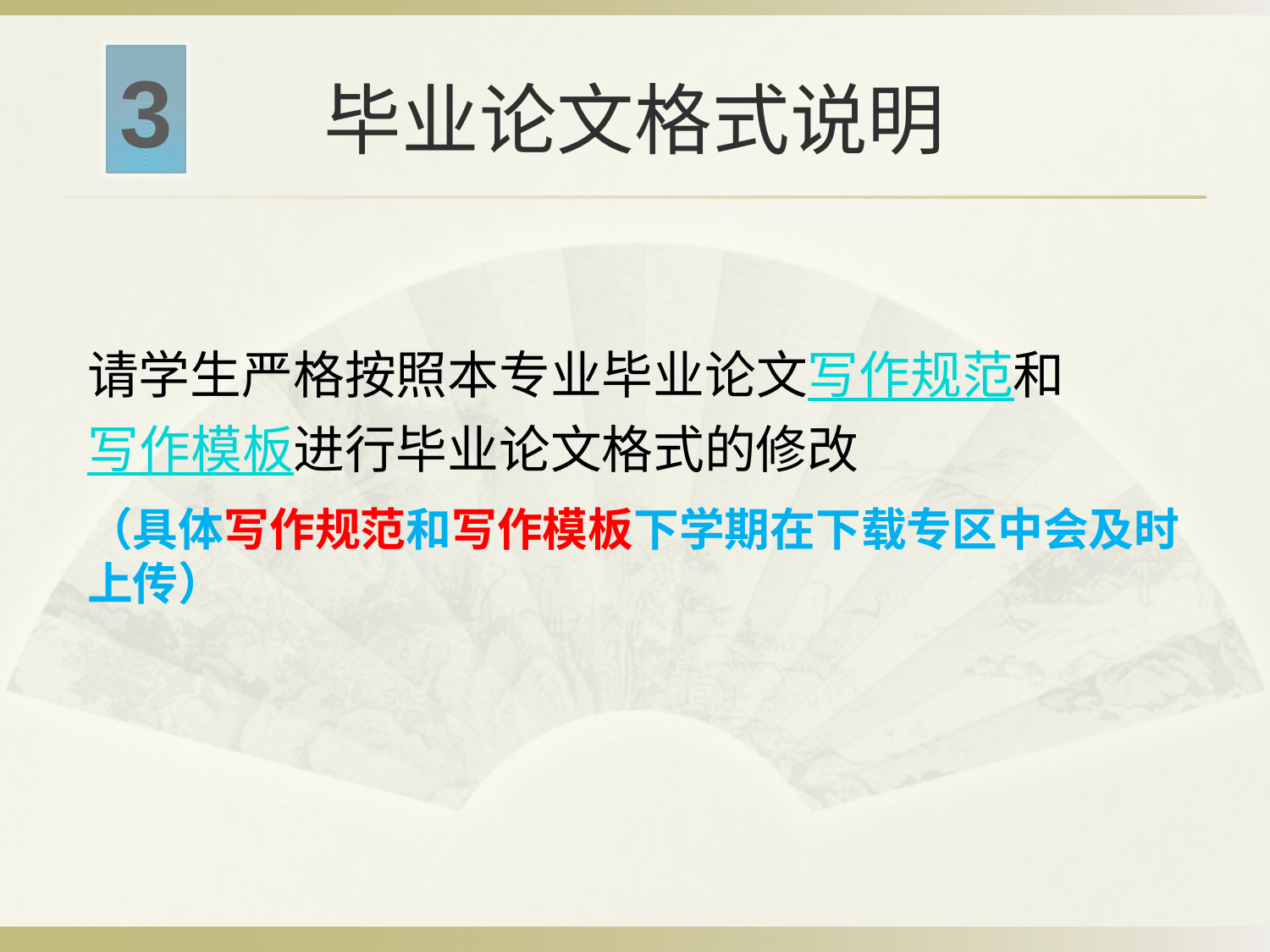

# 毕业论文格式说明
3
请学生严格按照本专业毕业论文写作规范和写作模板进行毕业论文格式的修改
（具体写作规范和写作模板下学期在下载专区中会及时上传）